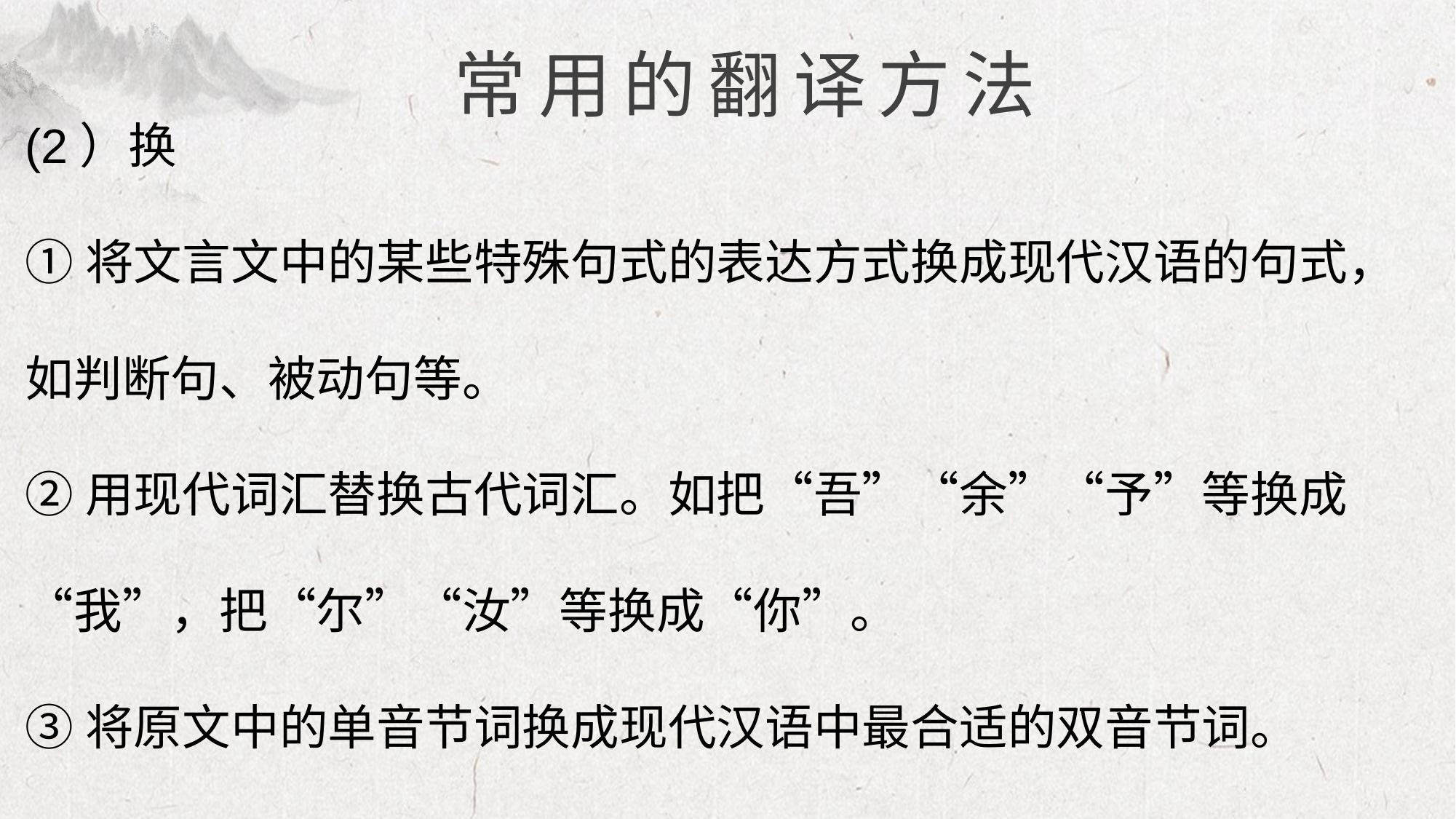

常用的翻译方法
(2）换
①将文言文中的某些特殊句式的表达方式换成现代汉语的句式，如判断句、被动句等。
②用现代词汇替换古代词汇。如把“吾”“余”“予”等换成“我”，把“尔”“汝”等换成“你”。
③将原文中的单音节词换成现代汉语中最合适的双音节词。